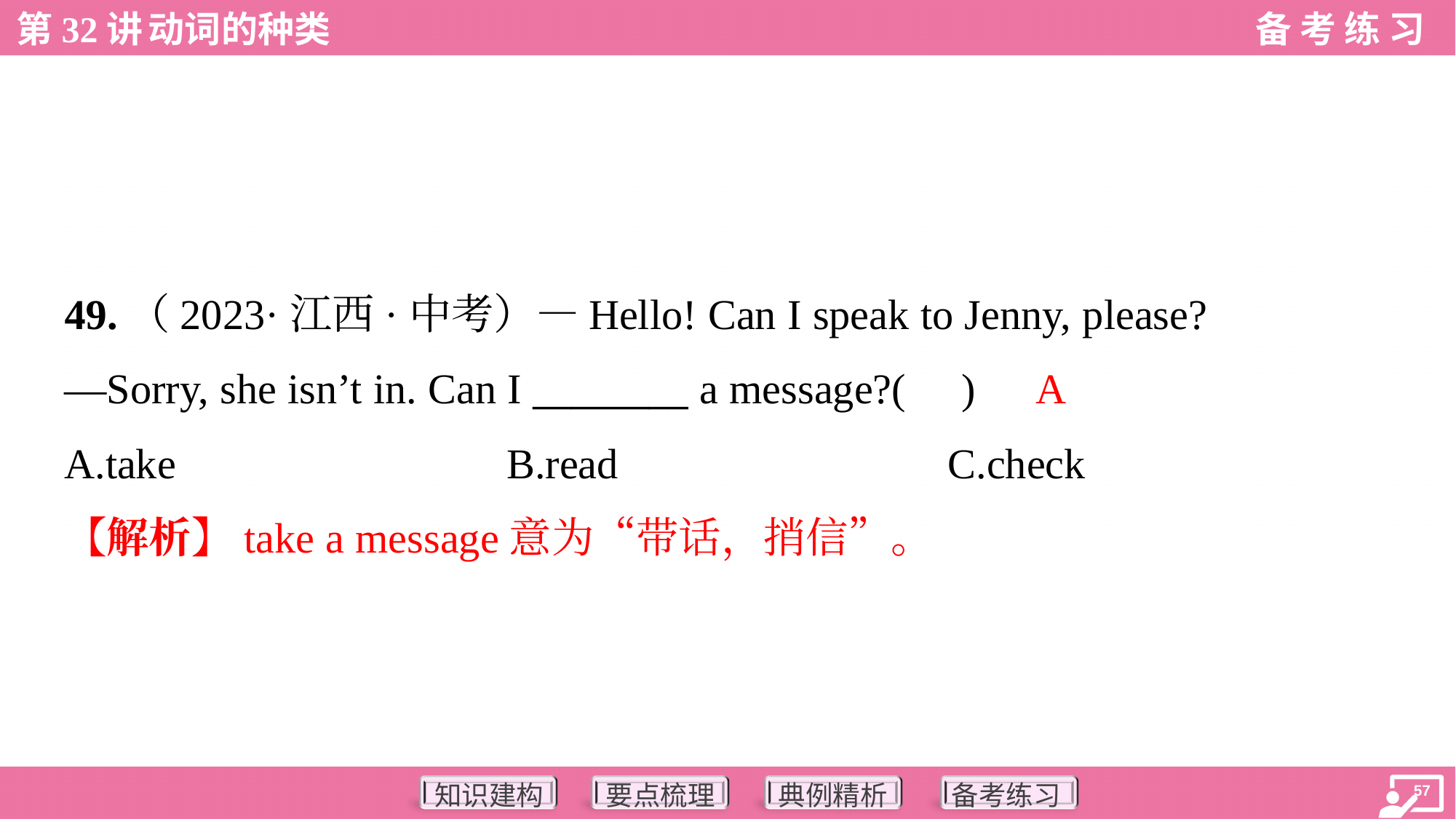

49.（2023·江西·中考）—Hello! Can I speak to Jenny, please?
—Sorry, she isn’t in. Can I ________ a message?(     )
A
A.take	B.read	C.check
【解析】take a message意为“带话，捎信”。